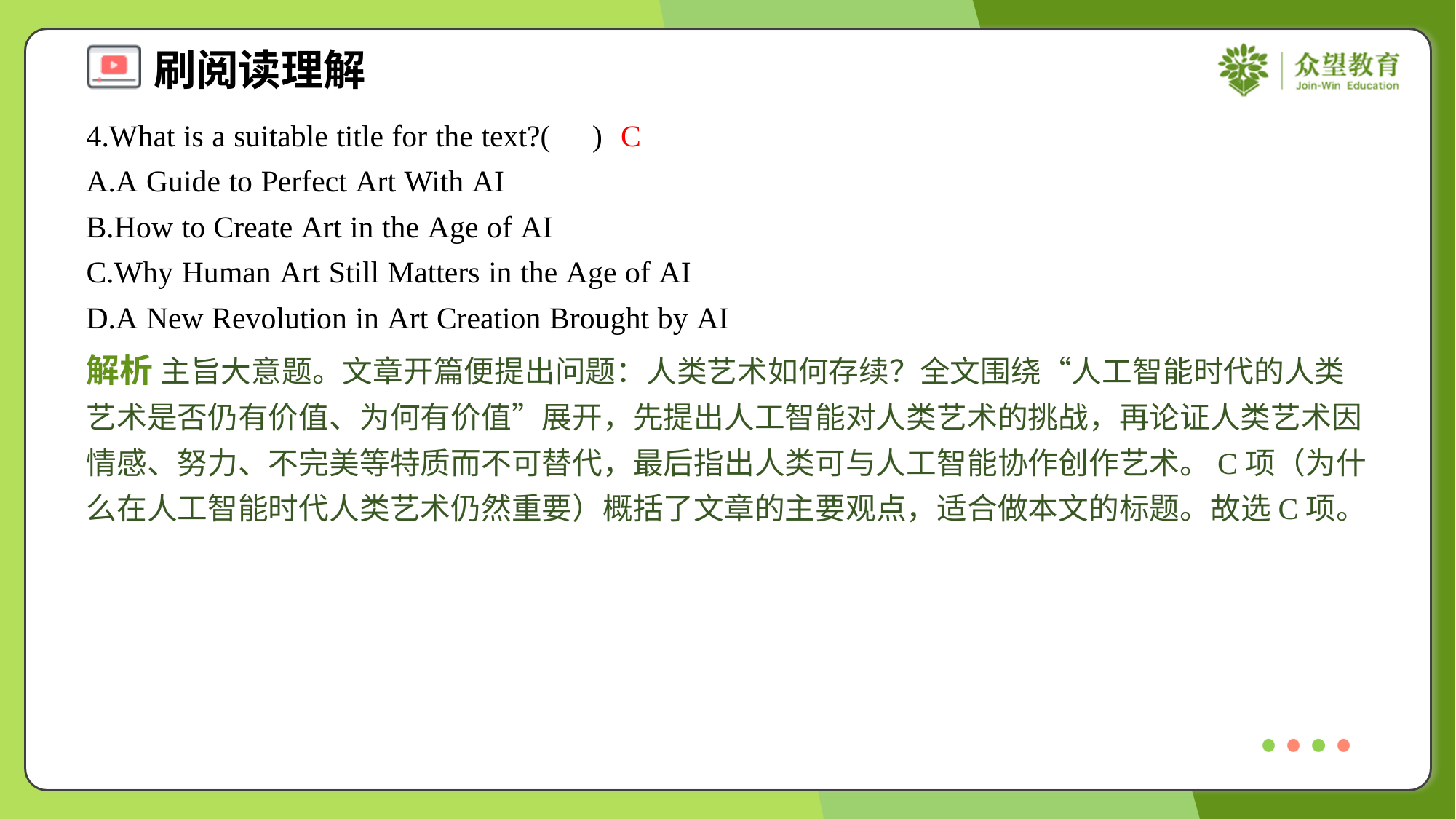

4.What is a suitable title for the text?(     )
C
A.A Guide to Perfect Art With AI
B.How to Create Art in the Age of AI
C.Why Human Art Still Matters in the Age of AI
D.A New Revolution in Art Creation Brought by AI
解析 主旨大意题。文章开篇便提出问题：人类艺术如何存续？全文围绕“人工智能时代的人类艺术是否仍有价值、为何有价值”展开，先提出人工智能对人类艺术的挑战，再论证人类艺术因情感、努力、不完美等特质而不可替代，最后指出人类可与人工智能协作创作艺术。C项（为什么在人工智能时代人类艺术仍然重要）概括了文章的主要观点，适合做本文的标题。故选C项。